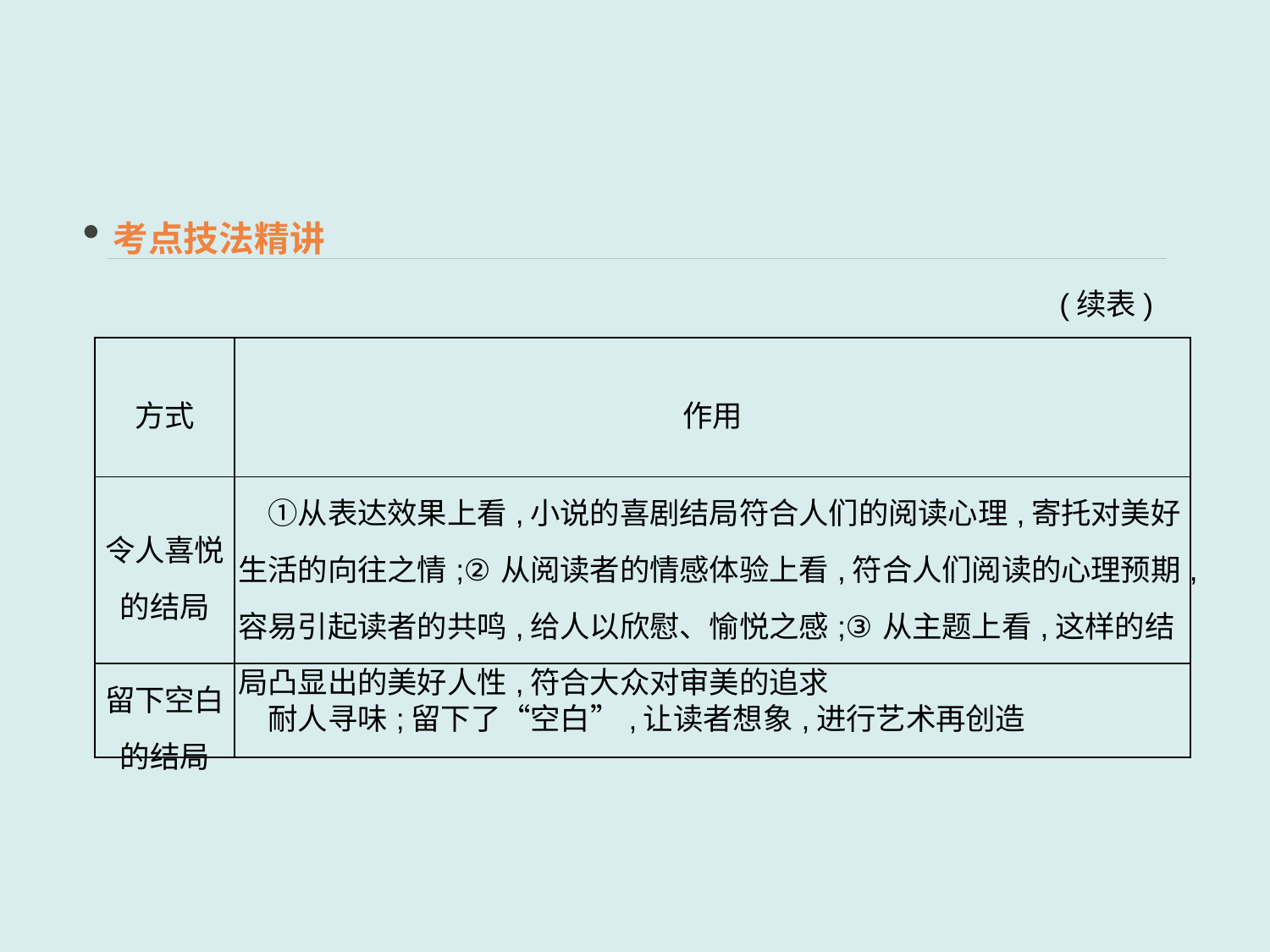

考点技法精讲

(续表)
| 方式 | 作用 |
| --- | --- |
| 令人喜悦 的结局 | ①从表达效果上看,小说的喜剧结局符合人们的阅读心理,寄托对美好生活的向往之情;②从阅读者的情感体验上看,符合人们阅读的心理预期,容易引起读者的共鸣,给人以欣慰、愉悦之感;③从主题上看,这样的结局凸显出的美好人性,符合大众对审美的追求 |
| 留下空白 的结局 | 耐人寻味;留下了“空白”,让读者想象,进行艺术再创造 |